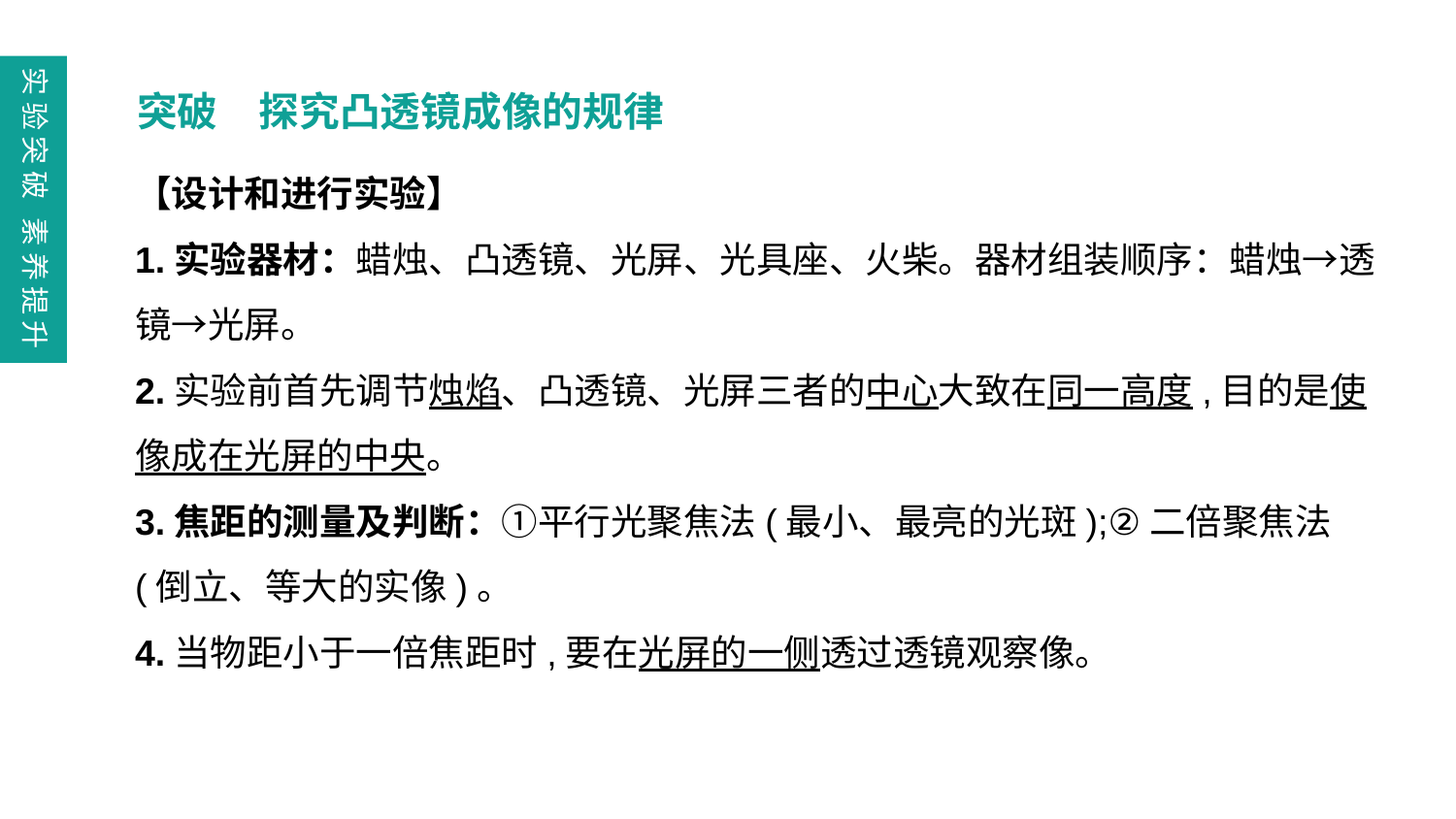

实验突破 素养提升
突破　探究凸透镜成像的规律
【设计和进行实验】
1.实验器材：蜡烛、凸透镜、光屏、光具座、火柴。器材组装顺序：蜡烛→透镜→光屏。
2.实验前首先调节烛焰、凸透镜、光屏三者的中心大致在同一高度,目的是使像成在光屏的中央。
3.焦距的测量及判断：①平行光聚焦法(最小、最亮的光斑);②二倍聚焦法(倒立、等大的实像)。
4.当物距小于一倍焦距时,要在光屏的一侧透过透镜观察像。